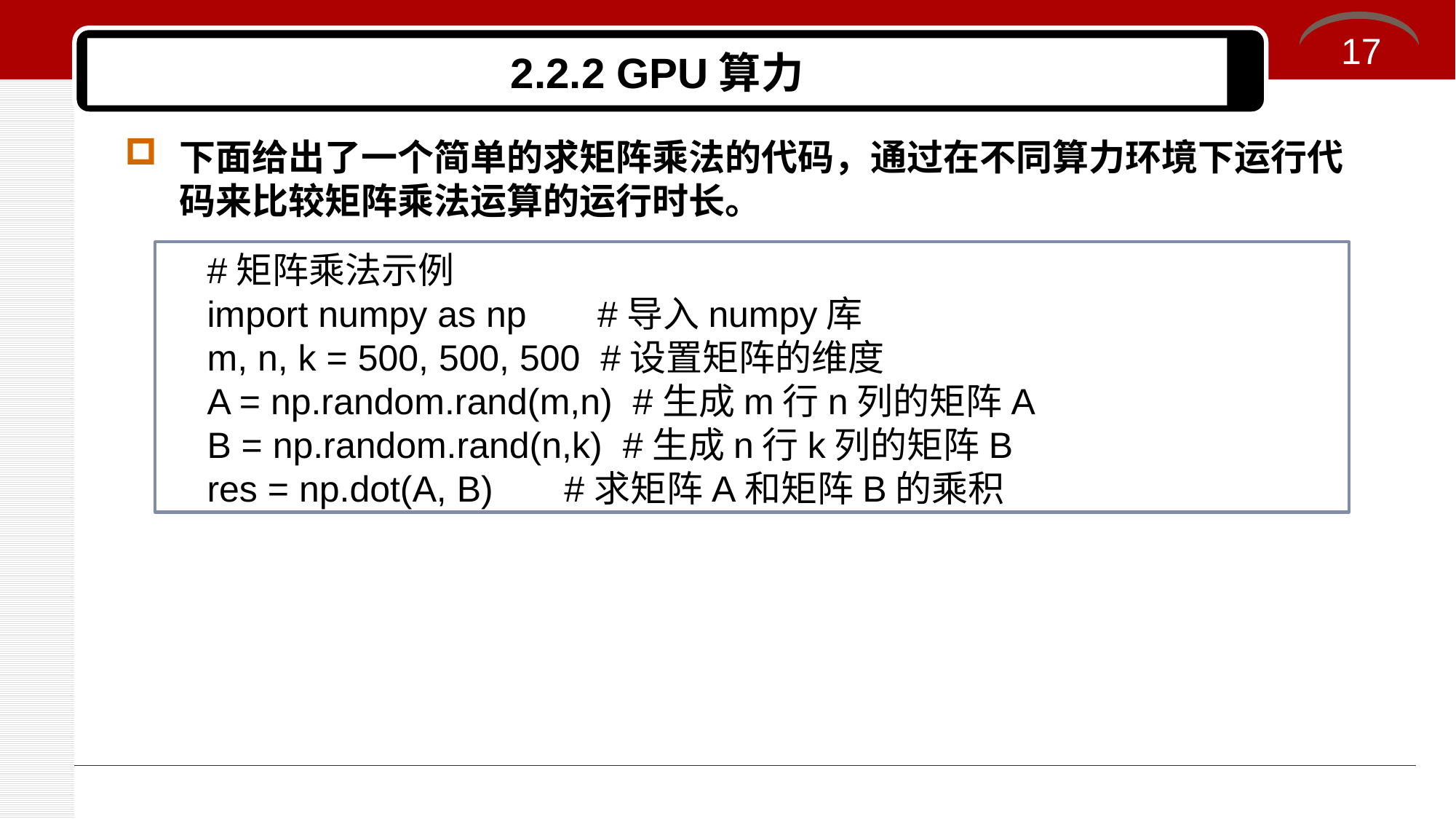

17
# 2.2.2 GPU算力
下面给出了一个简单的求矩阵乘法的代码，通过在不同算力环境下运行代码来比较矩阵乘法运算的运行时长。

#矩阵乘法示例
import numpy as np       #导入numpy库
m, n, k = 500, 500, 500  #设置矩阵的维度
A = np.random.rand(m,n)  #生成m行n列的矩阵A
B = np.random.rand(n,k)  #生成n行k列的矩阵B
res = np.dot(A, B)       #求矩阵A和矩阵B的乘积